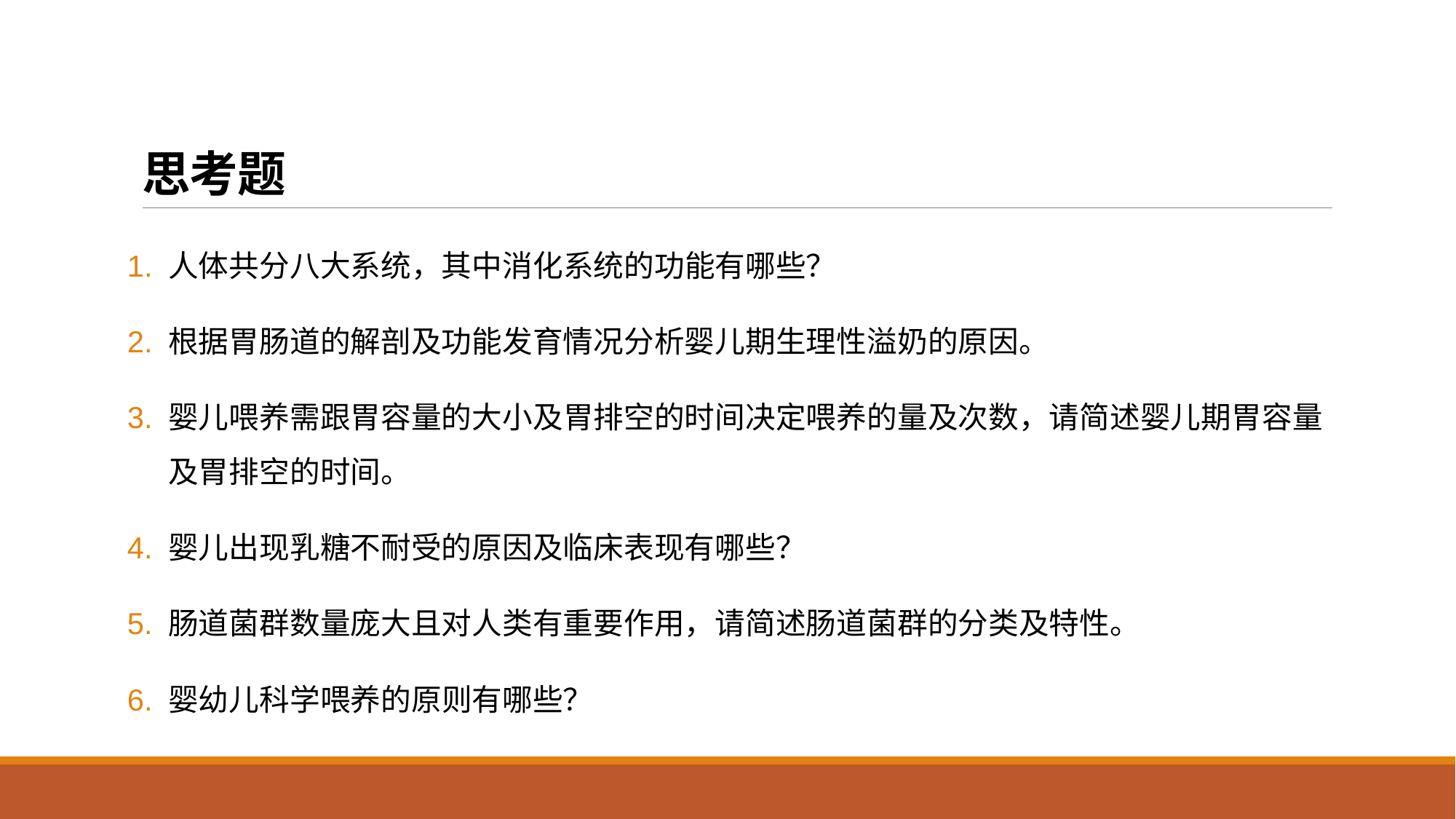

# 思考题
人体共分八大系统，其中消化系统的功能有哪些？
根据胃肠道的解剖及功能发育情况分析婴儿期生理性溢奶的原因。
婴儿喂养需跟胃容量的大小及胃排空的时间决定喂养的量及次数，请简述婴儿期胃容量及胃排空的时间。
婴儿出现乳糖不耐受的原因及临床表现有哪些？
肠道菌群数量庞大且对人类有重要作用，请简述肠道菌群的分类及特性。
婴幼儿科学喂养的原则有哪些？